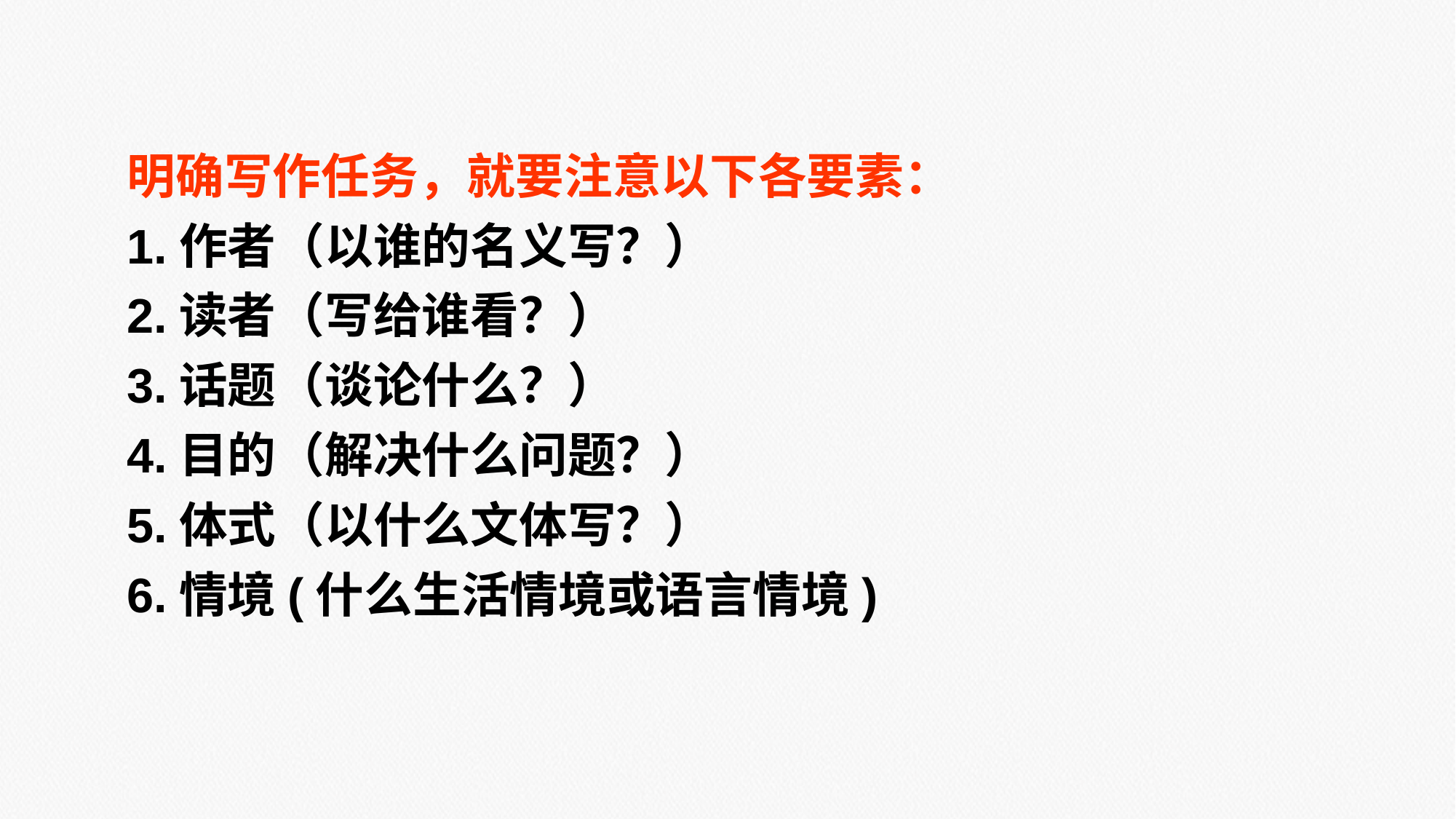

明确写作任务，就要注意以下各要素：
1.作者（以谁的名义写？）
2.读者（写给谁看？）
3.话题（谈论什么？）
4.目的（解决什么问题？）
5.体式（以什么文体写？）
6.情境(什么生活情境或语言情境)